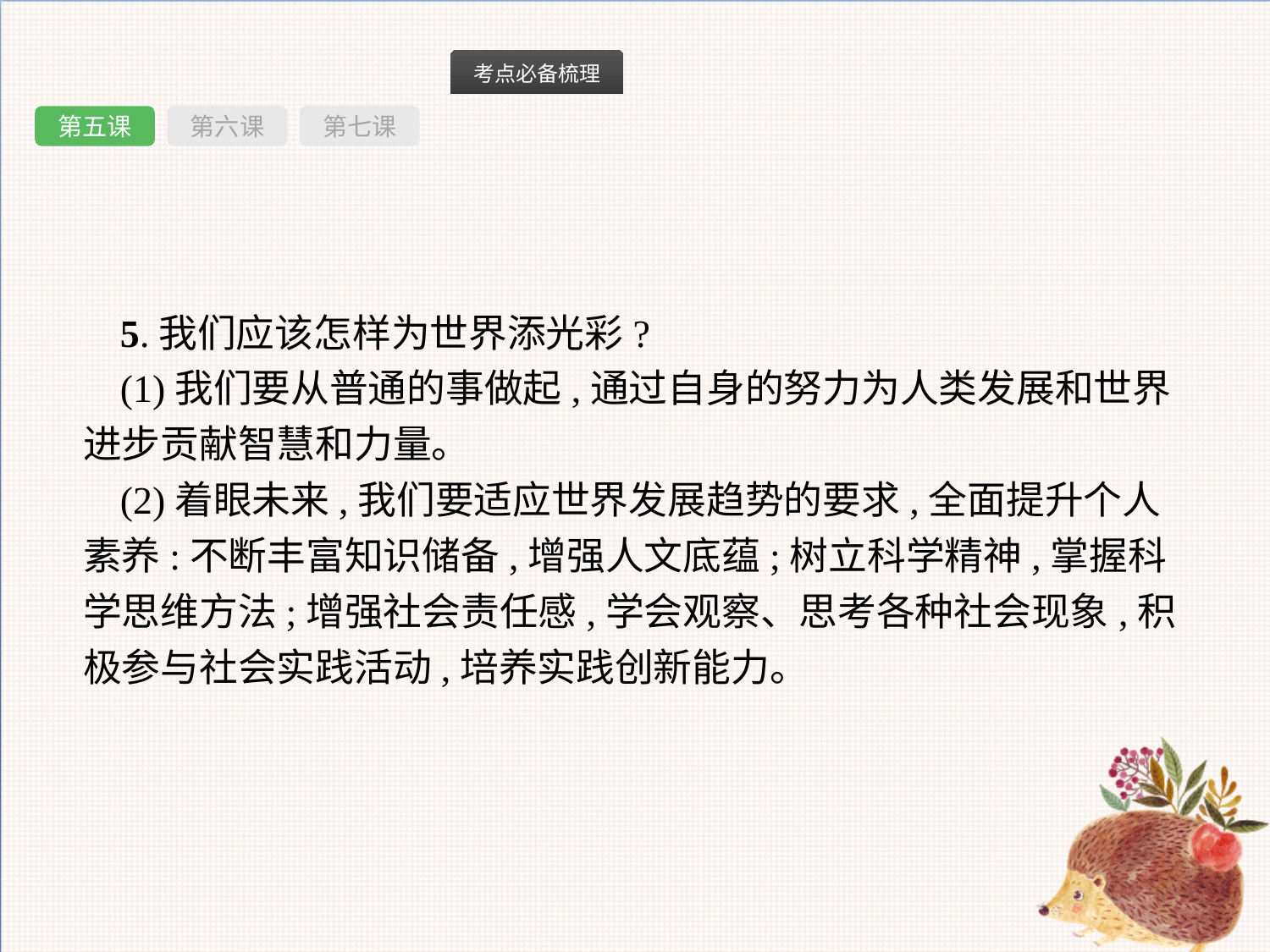

第五课
第六课
第七课
5.我们应该怎样为世界添光彩?
(1)我们要从普通的事做起,通过自身的努力为人类发展和世界进步贡献智慧和力量。
(2)着眼未来,我们要适应世界发展趋势的要求,全面提升个人素养:不断丰富知识储备,增强人文底蕴;树立科学精神,掌握科学思维方法;增强社会责任感,学会观察、思考各种社会现象,积极参与社会实践活动,培养实践创新能力。